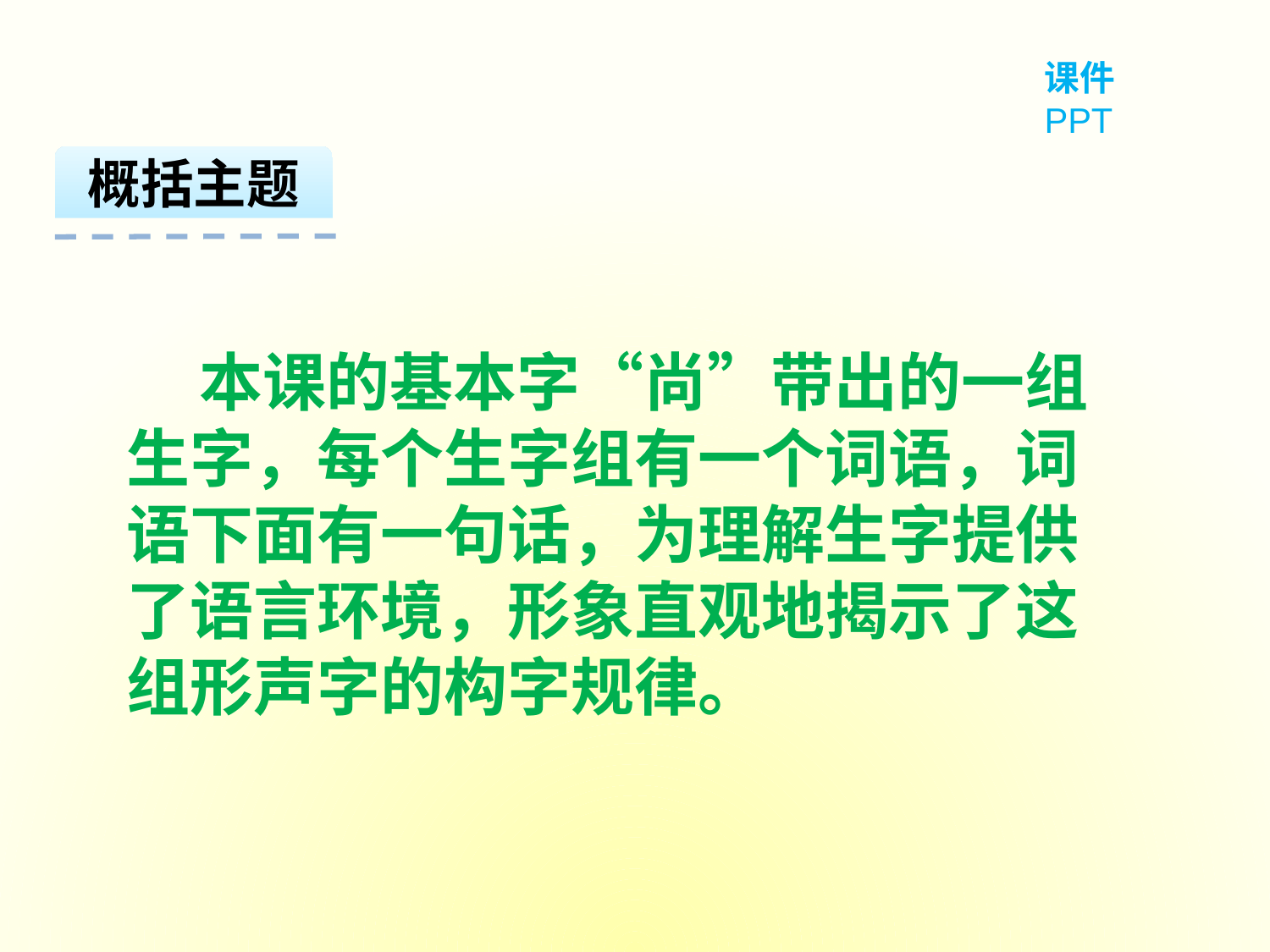

课件PPT
概括主题

    本课的基本字“尚”带出的一组生字，每个生字组有一个词语，词语下面有一句话，为理解生字提供了语言环境，形象直观地揭示了这组形声字的构字规律。